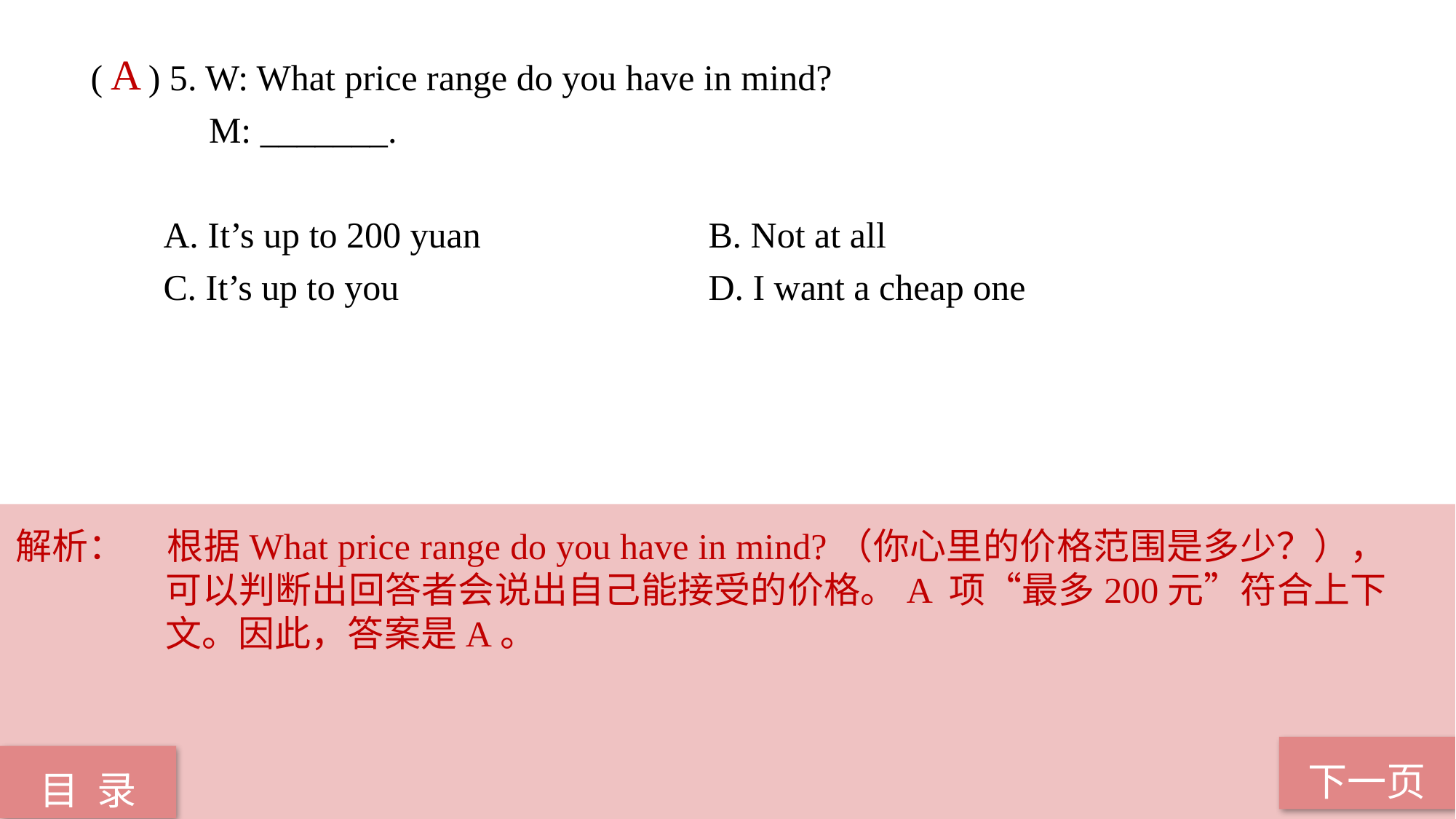

(     ) 5. W: What price range do you have in mind?
             M: _______.

        A. It’s up to 200 yuan                         B. Not at all
        C. It’s up to you                                  D. I want a cheap one
A
解析：	根据What price range do you have in mind?（你心里的价格范围是多少？），可以判断出回答者会说出自己能接受的价格。A 项“最多200元”符合上下文。因此，答案是A。
下一页